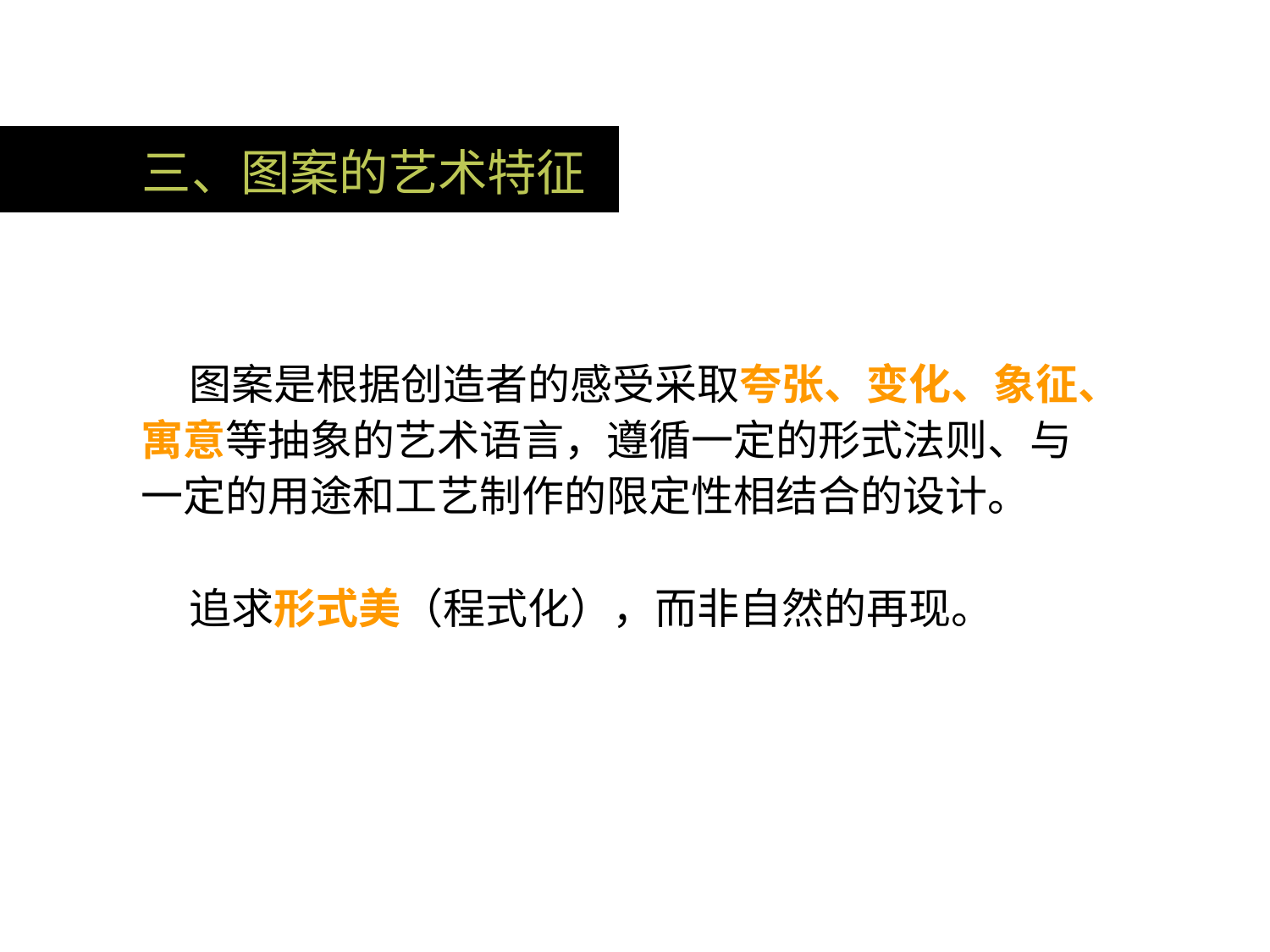

三、图案的艺术特征

    图案是根据创造者的感受采取夸张、变化、象征、寓意等抽象的艺术语言，遵循一定的形式法则、与一定的用途和工艺制作的限定性相结合的设计。

    追求形式美（程式化），而非自然的再现。